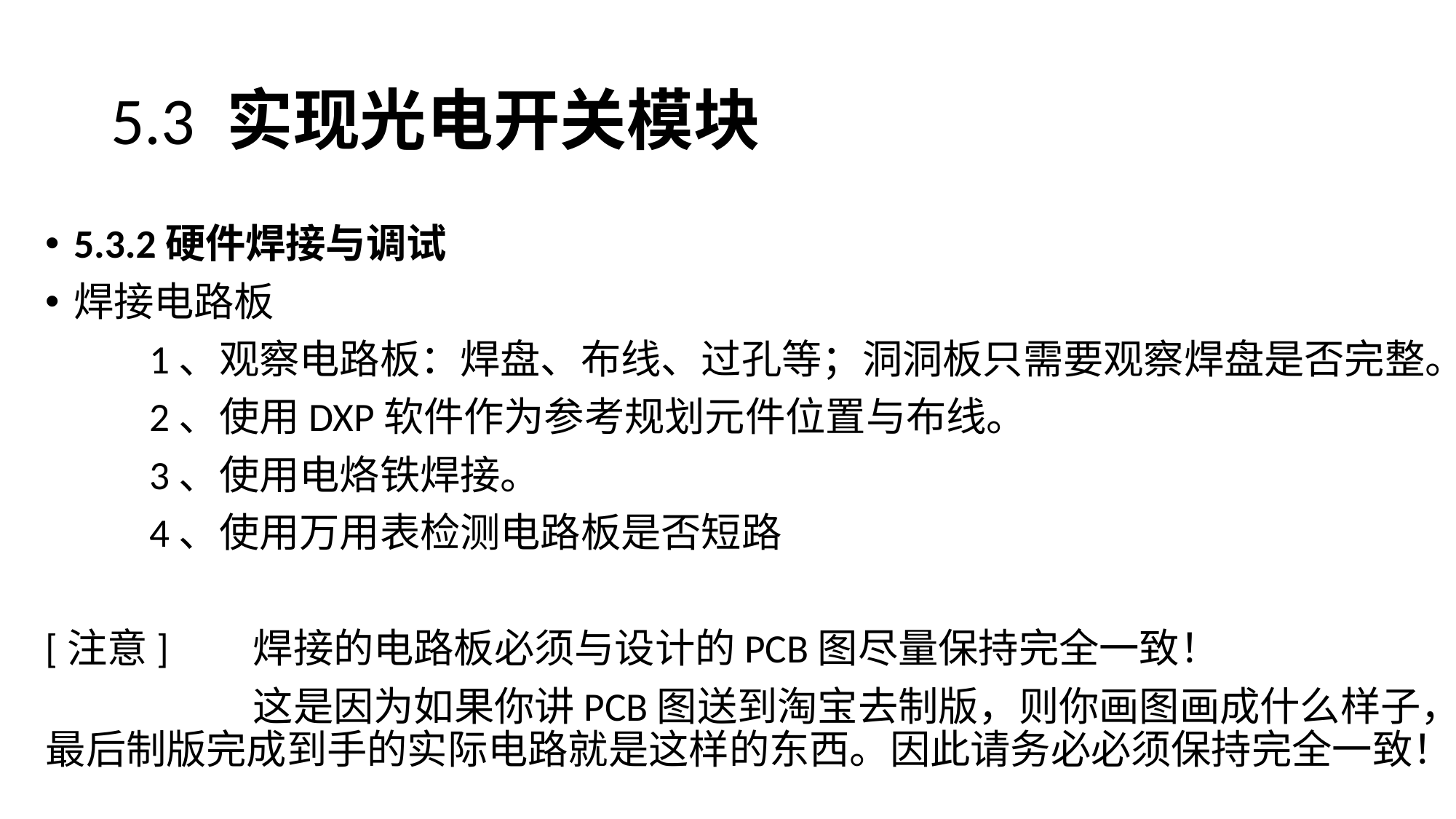

# 5.3 实现光电开关模块
5.3.2硬件焊接与调试
焊接电路板
	1、观察电路板：焊盘、布线、过孔等；洞洞板只需要观察焊盘是否完整。
	2、使用DXP软件作为参考规划元件位置与布线。
	3、使用电烙铁焊接。
	4、使用万用表检测电路板是否短路

[注意]	焊接的电路板必须与设计的PCB图尽量保持完全一致！
		这是因为如果你讲PCB图送到淘宝去制版，则你画图画成什么样子，最后制版完成到手的实际电路就是这样的东西。因此请务必必须保持完全一致！